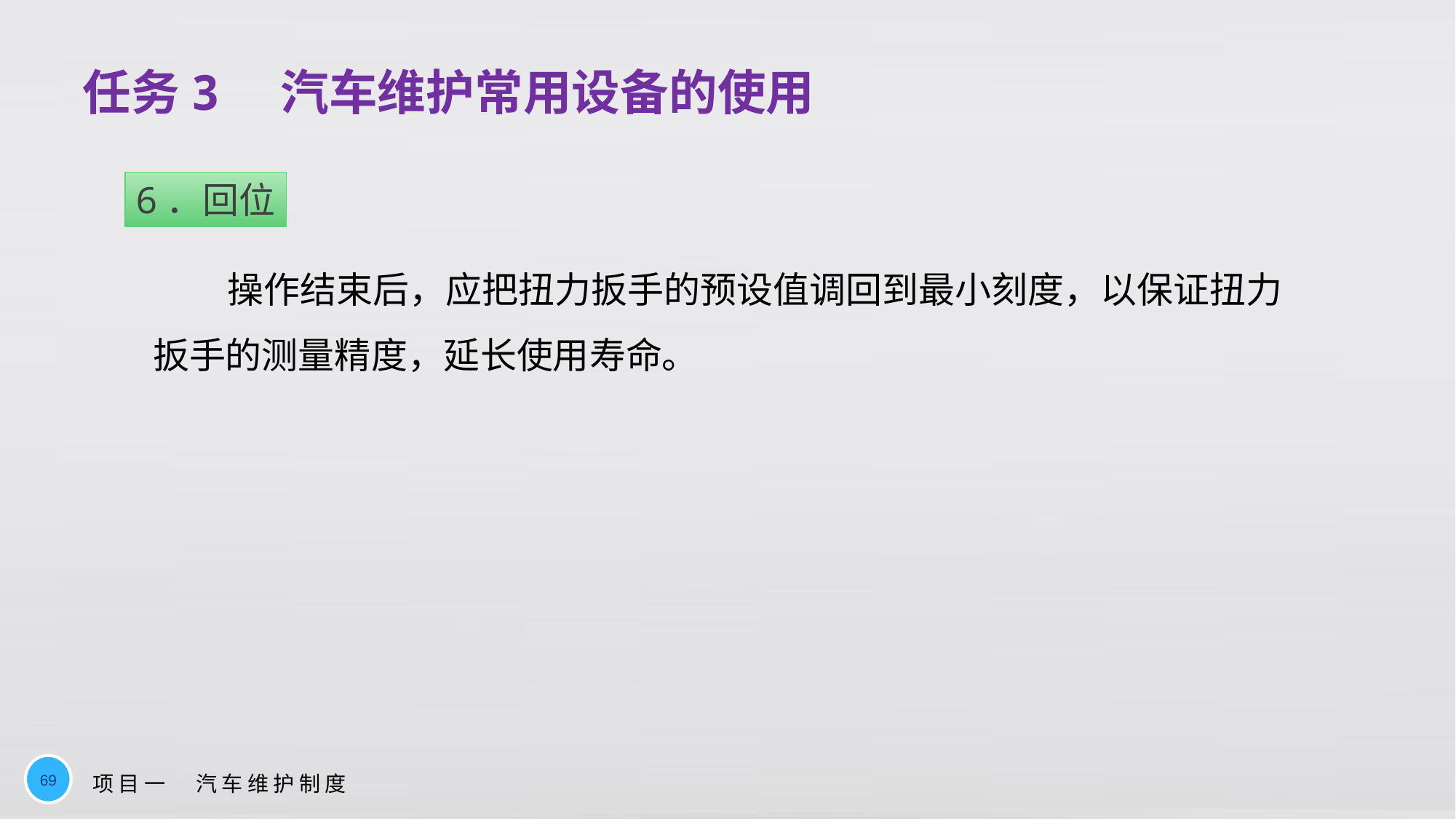

# 任务3　汽车维护常用设备的使用
6．回位
操作结束后，应把扭力扳手的预设值调回到最小刻度，以保证扭力扳手的测量精度，延长使用寿命。
69